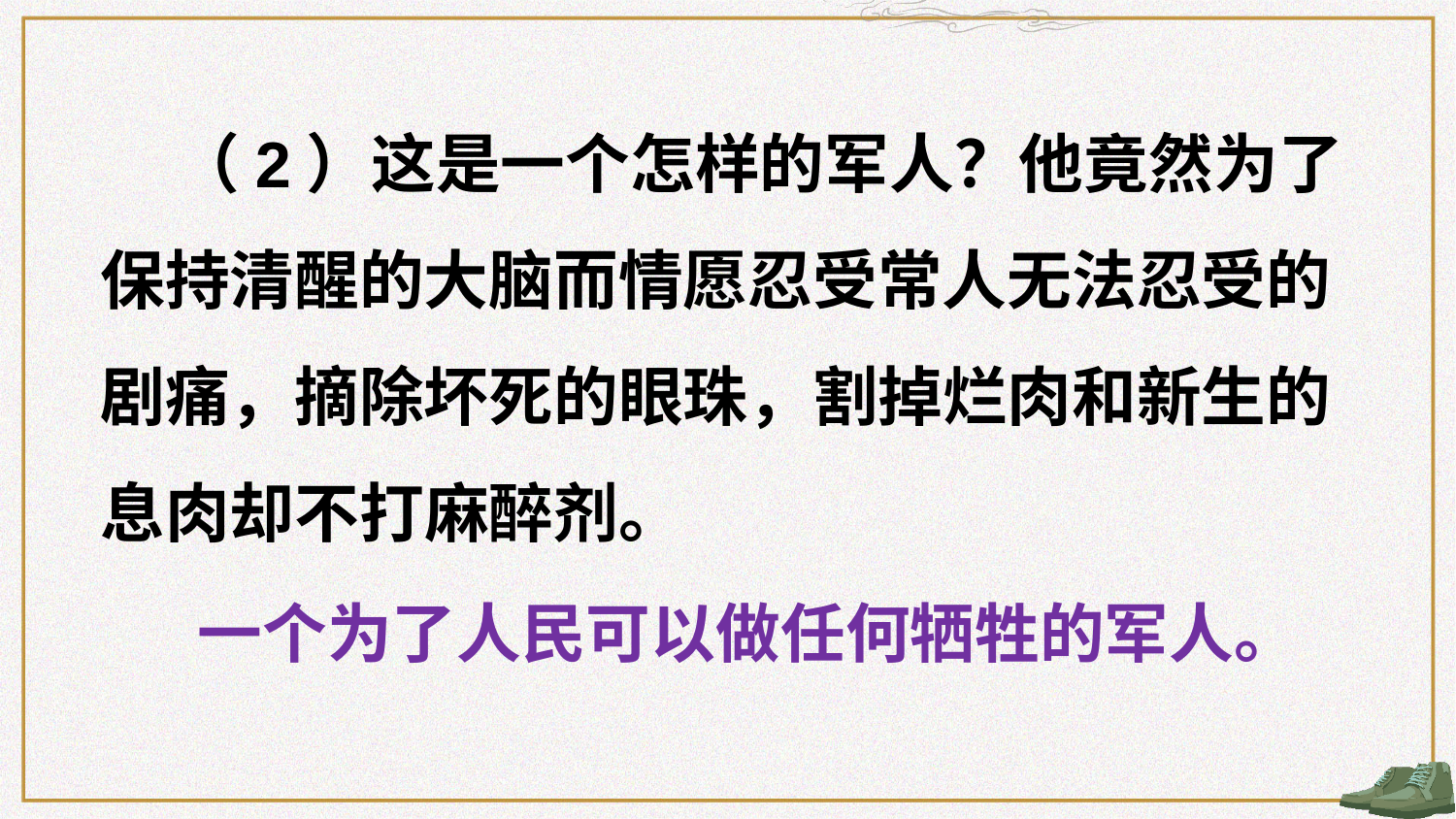

（2）这是一个怎样的军人？他竟然为了保持清醒的大脑而情愿忍受常人无法忍受的剧痛，摘除坏死的眼珠，割掉烂肉和新生的息肉却不打麻醉剂。
一个为了人民可以做任何牺牲的军人。